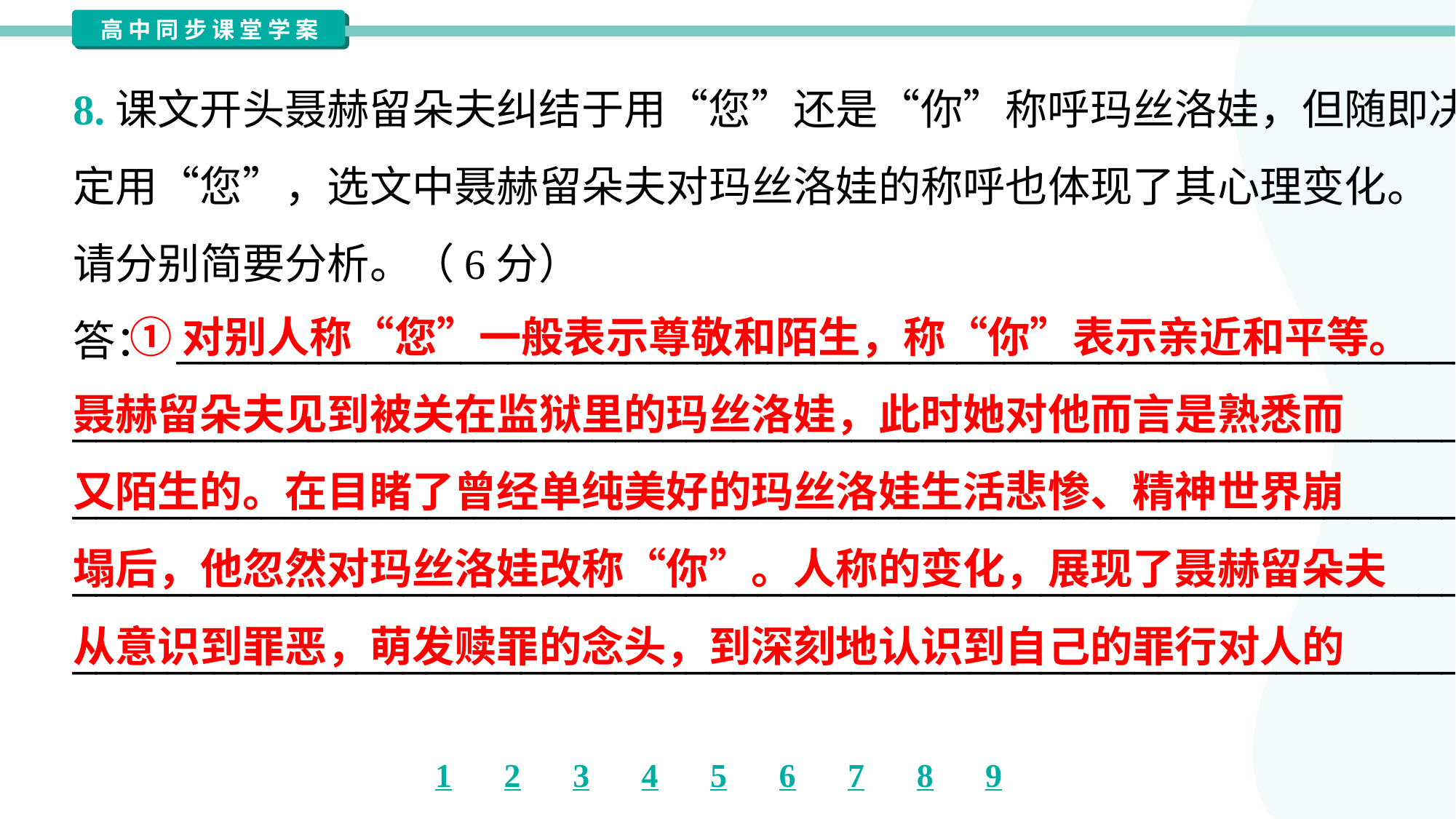

8.课文开头聂赫留朵夫纠结于用“您”还是“你”称呼玛丝洛娃，但随即决
定用“您”，选文中聂赫留朵夫对玛丝洛娃的称呼也体现了其心理变化。
请分别简要分析。（6分）
答： ________________________________________________________
_____________________________________________________________
_____________________________________________________________
_____________________________________________________________
_____________________________________________________________
      ①对别人称“您”一般表示尊敬和陌生，称“你”表示亲近和平等。
聂赫留朵夫见到被关在监狱里的玛丝洛娃，此时她对他而言是熟悉而
又陌生的。在目睹了曾经单纯美好的玛丝洛娃生活悲惨、精神世界崩
塌后，他忽然对玛丝洛娃改称“你”。人称的变化，展现了聂赫留朵夫
从意识到罪恶，萌发赎罪的念头，到深刻地认识到自己的罪行对人的